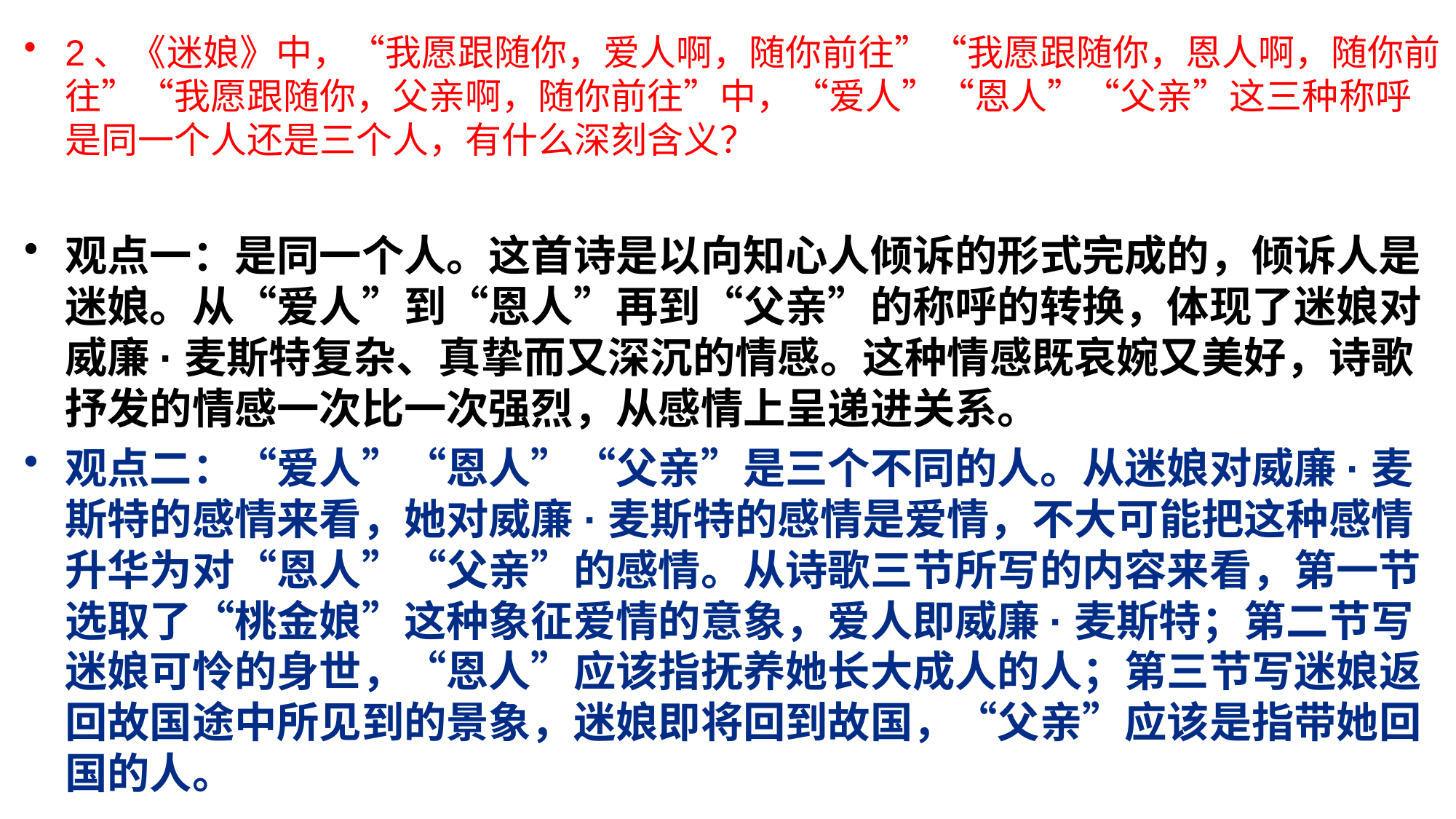

2、《迷娘》中，“我愿跟随你，爱人啊，随你前往”“我愿跟随你，恩人啊，随你前往”“我愿跟随你，父亲啊，随你前往”中，“爱人”“恩人”“父亲”这三种称呼是同一个人还是三个人，有什么深刻含义？

观点一：是同一个人。这首诗是以向知心人倾诉的形式完成的，倾诉人是迷娘。从“爱人”到“恩人”再到“父亲”的称呼的转换，体现了迷娘对威廉·麦斯特复杂、真挚而又深沉的情感。这种情感既哀婉又美好，诗歌抒发的情感一次比一次强烈，从感情上呈递进关系。
观点二：“爱人”“恩人”“父亲”是三个不同的人。从迷娘对威廉·麦斯特的感情来看，她对威廉·麦斯特的感情是爱情，不大可能把这种感情升华为对“恩人”“父亲”的感情。从诗歌三节所写的内容来看，第一节选取了“桃金娘”这种象征爱情的意象，爱人即威廉·麦斯特；第二节写迷娘可怜的身世，“恩人”应该指抚养她长大成人的人；第三节写迷娘返回故国途中所见到的景象，迷娘即将回到故国，“父亲”应该是指带她回国的人。